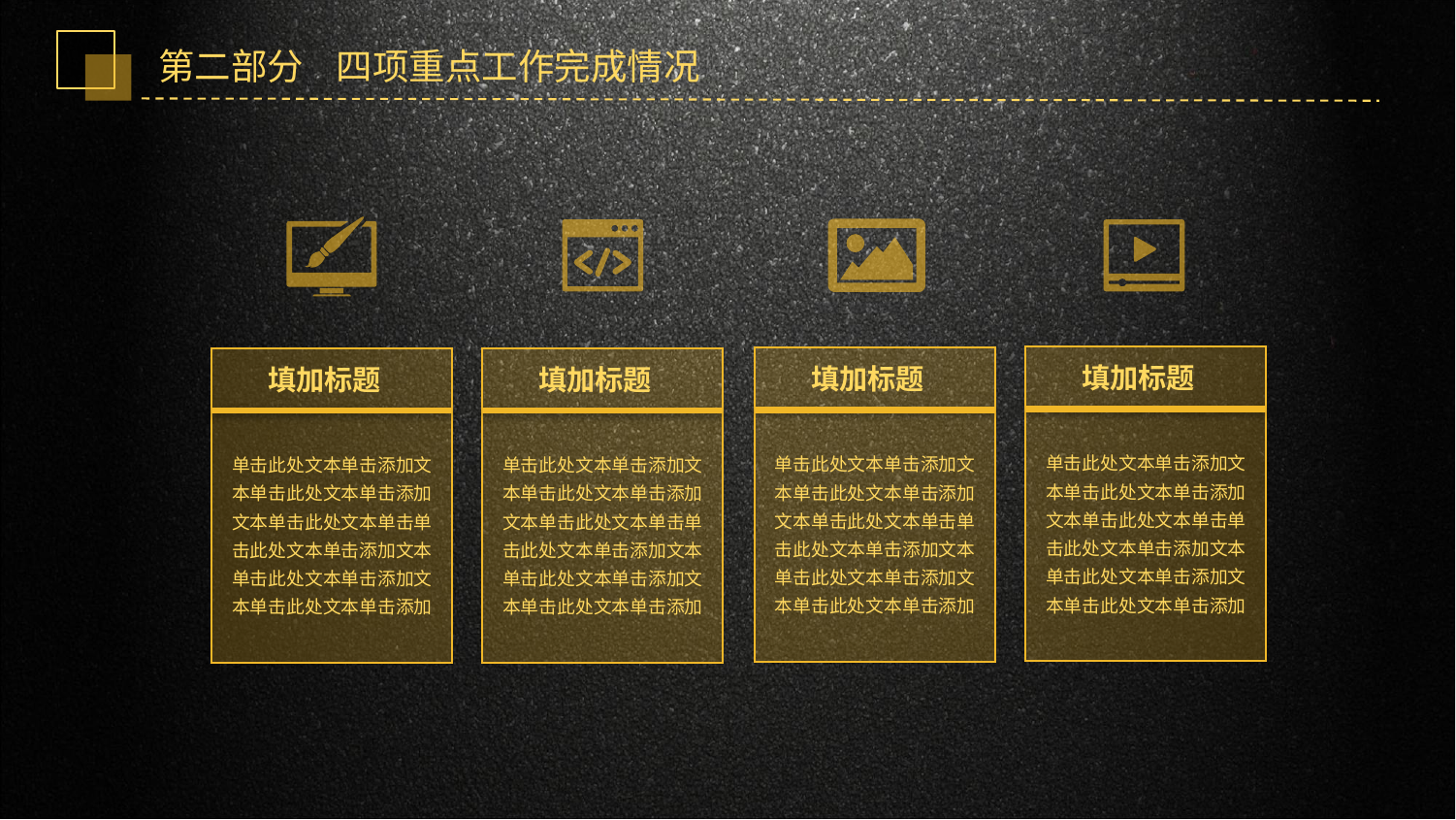

第二部分    四项重点工作完成情况

填加标题
填加标题
填加标题
填加标题
单击此处文本单击添加文本单击此处文本单击添加文本单击此处文本单击单击此处文本单击添加文本单击此处文本单击添加文本单击此处文本单击添加
单击此处文本单击添加文本单击此处文本单击添加文本单击此处文本单击单击此处文本单击添加文本单击此处文本单击添加文本单击此处文本单击添加
单击此处文本单击添加文本单击此处文本单击添加文本单击此处文本单击单击此处文本单击添加文本单击此处文本单击添加文本单击此处文本单击添加
单击此处文本单击添加文本单击此处文本单击添加文本单击此处文本单击单击此处文本单击添加文本单击此处文本单击添加文本单击此处文本单击添加